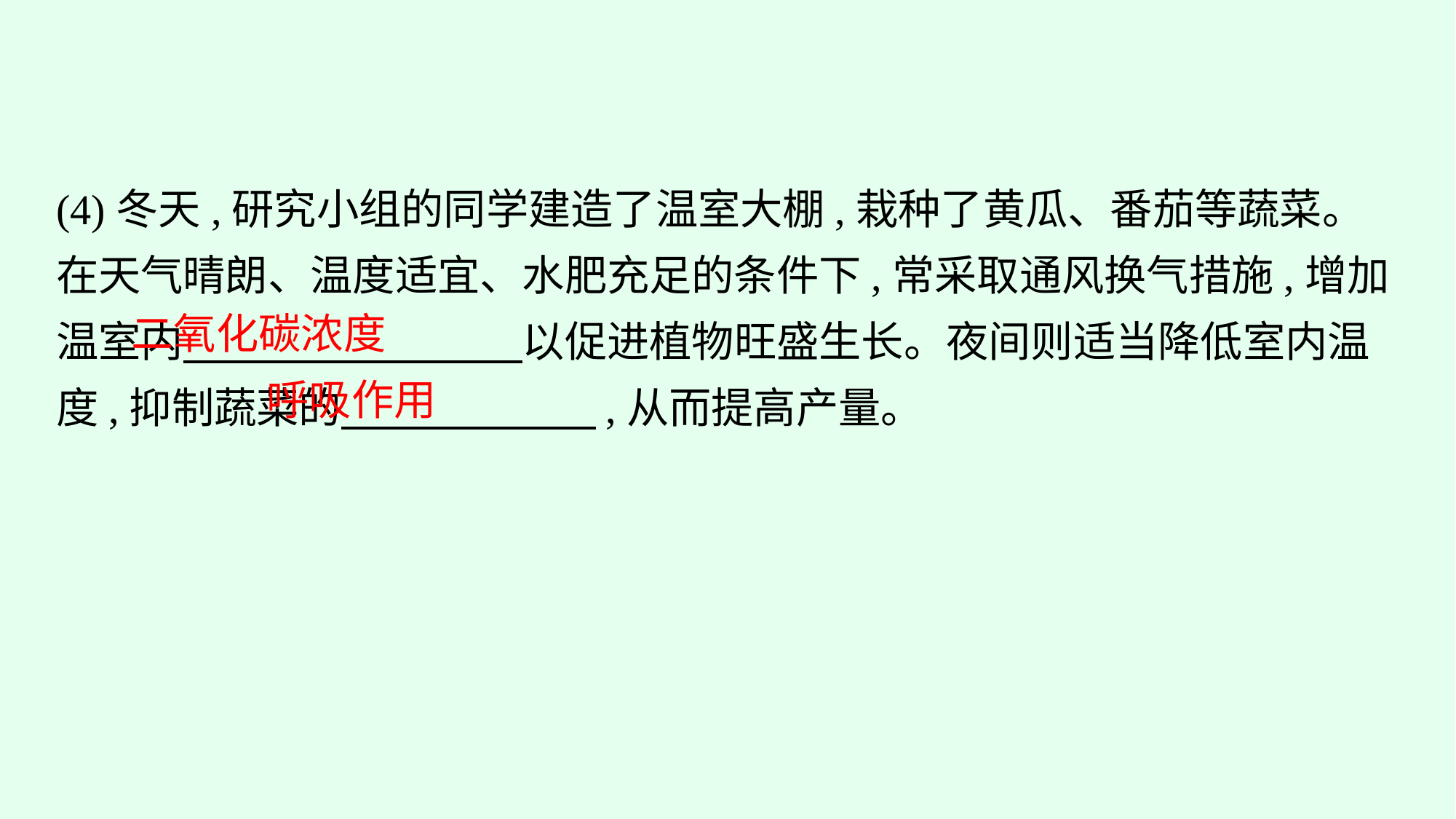

(4)冬天,研究小组的同学建造了温室大棚,栽种了黄瓜、番茄等蔬菜。在天气晴朗、温度适宜、水肥充足的条件下,常采取通风换气措施,增加温室内　　　　　　　　以促进植物旺盛生长。夜间则适当降低室内温度,抑制蔬菜的　　　　　　,从而提高产量。
二氧化碳浓度
呼吸作用